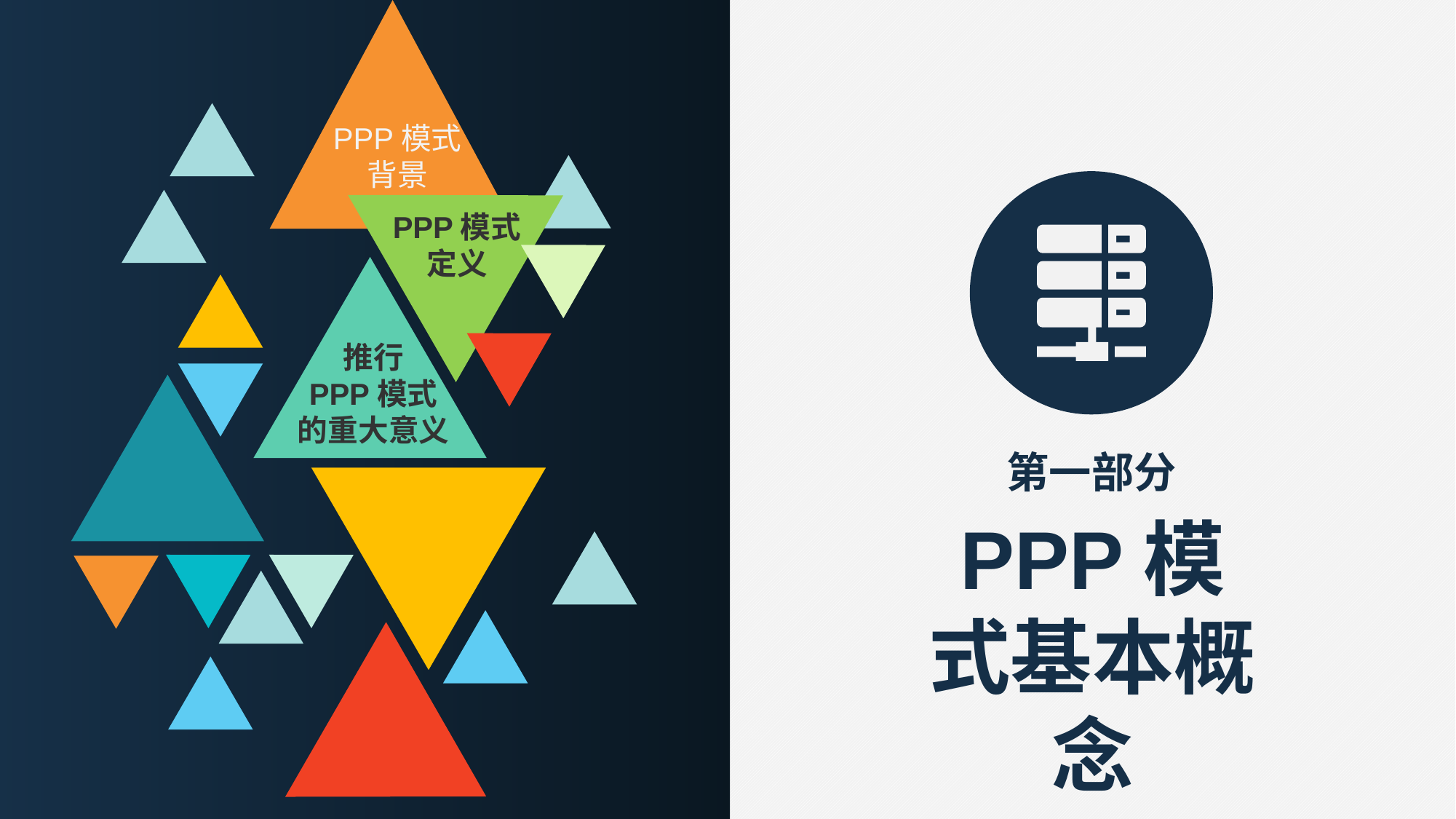

PPP模式
背景

PPP模式
定义

推行
PPP模式
的重大意义

第一部分

PPP模式基本概念